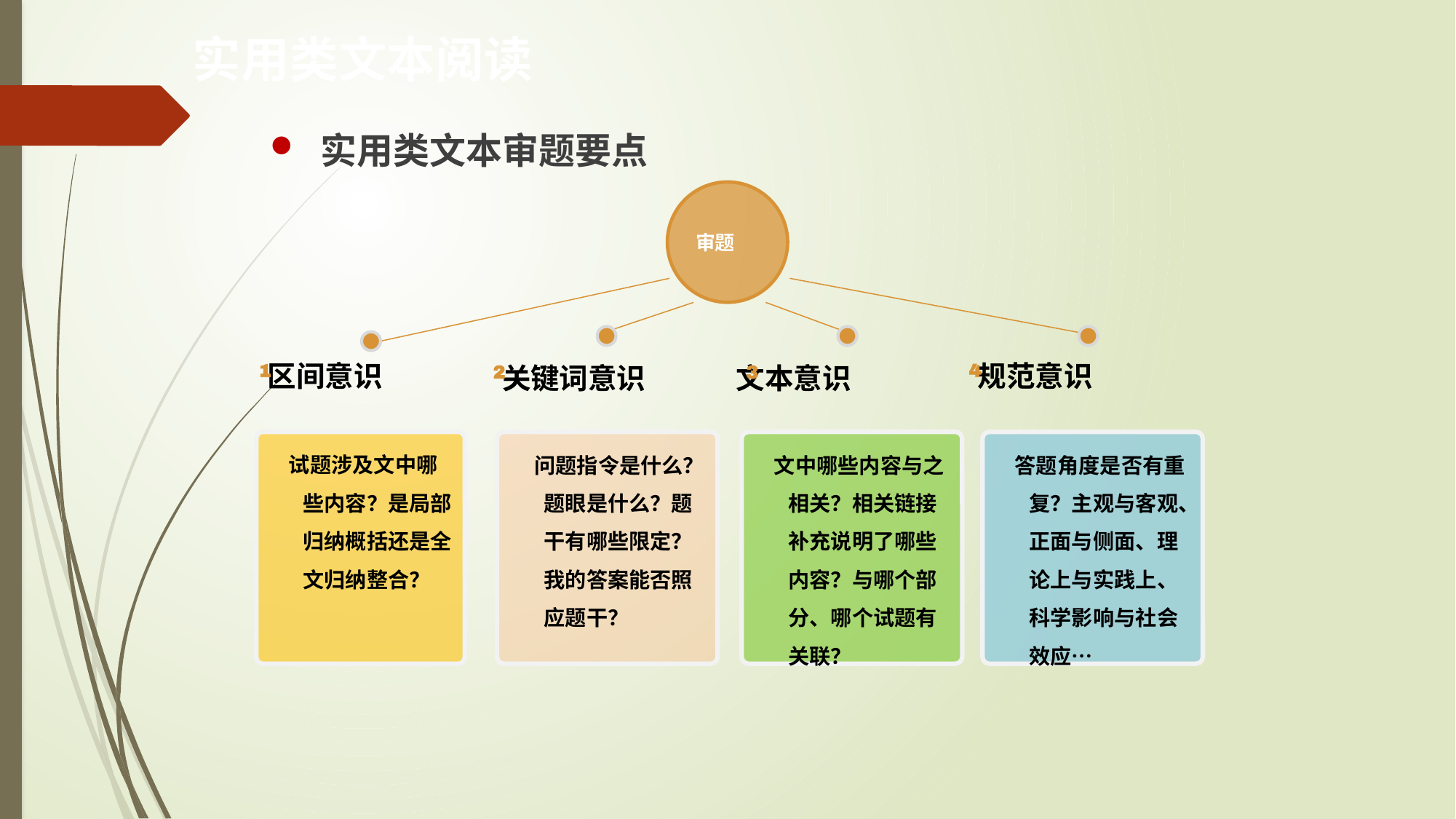

实用类文本阅读
  实用类文本审题要点

审题

区间意识
规范意识
关键词意识
    文本意识
1
4
2
3
   试题涉及文中哪些内容？是局部归纳概括还是全文归纳整合？
    问题指令是什么？题眼是什么？题干有哪些限定？我的答案能否照应题干？
   文中哪些内容与之相关？相关链接补充说明了哪些内容？与哪个部分、哪个试题有关联？
   答题角度是否有重复？主观与客观、正面与侧面、理论上与实践上、科学影响与社会效应…